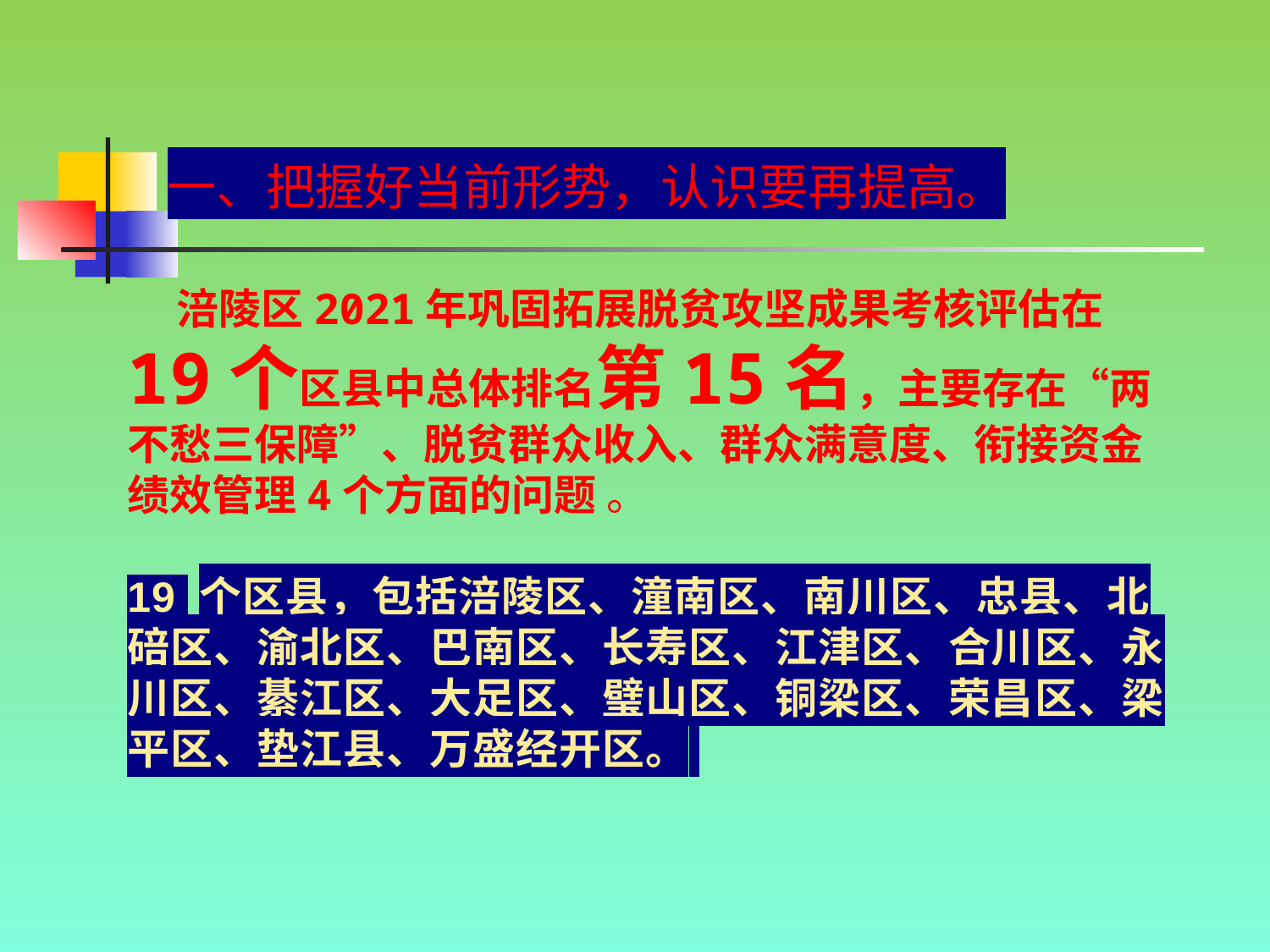

一、把握好当前形势，认识要再提高。

     涪陵区2021年巩固拓展脱贫攻坚成果考核评估在19个区县中总体排名第15名，主要存在“两不愁三保障”、脱贫群众收入、群众满意度、衔接资金绩效管理4个方面的问题 。

19 个区县，包括涪陵区、潼南区、南川区、忠县、北碚区、渝北区、巴南区、长寿区、江津区、合川区、永川区、綦江区、大足区、璧山区、铜梁区、荣昌区、梁平区、垫江县、万盛经开区。